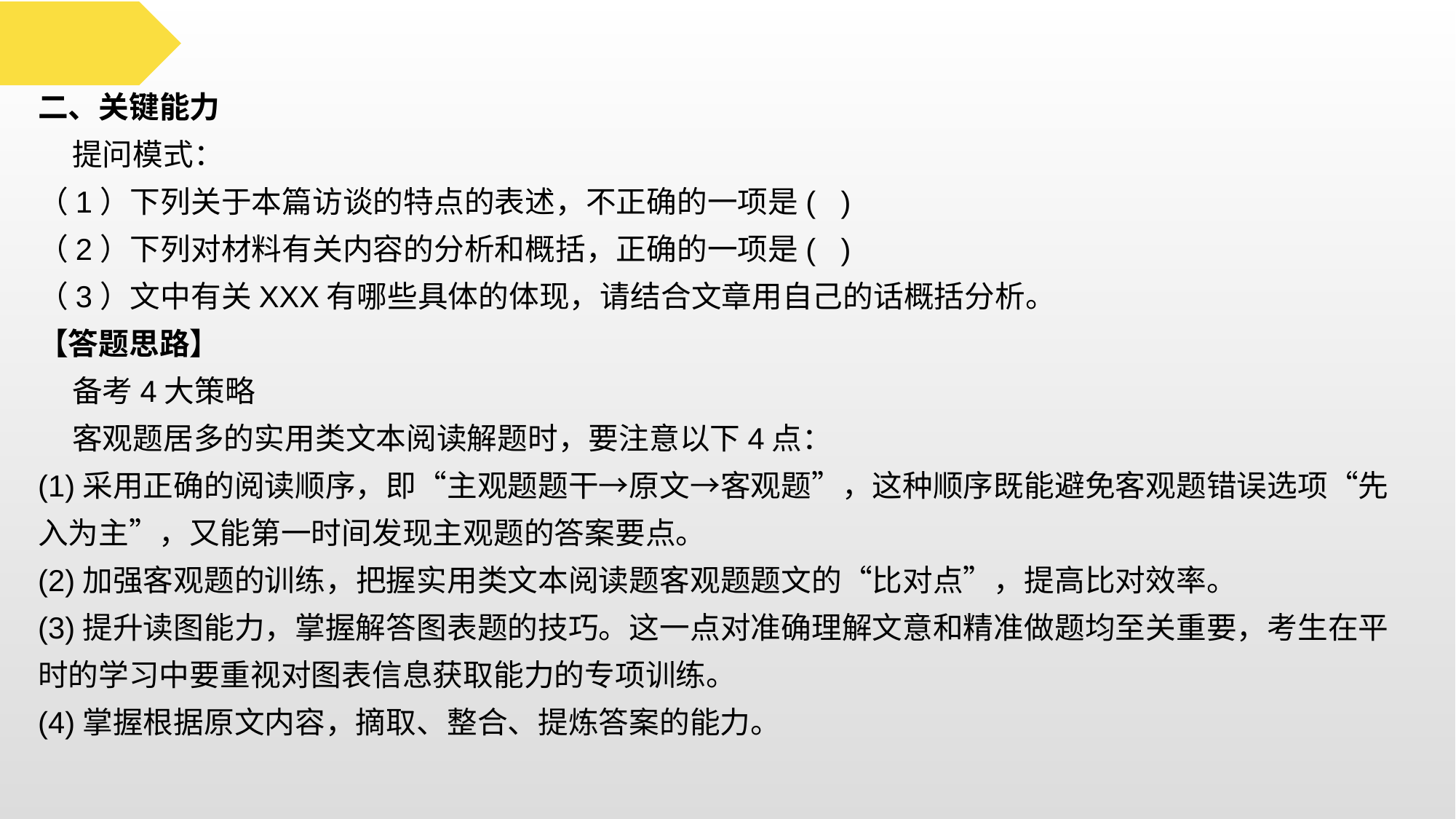

二、关键能力
    提问模式：
（1）下列关于本篇访谈的特点的表述，不正确的一项是(   )
（2）下列对材料有关内容的分析和概括，正确的一项是(   )
（3）文中有关XXX有哪些具体的体现，请结合文章用自己的话概括分析。
【答题思路】
    备考4大策略
    客观题居多的实用类文本阅读解题时，要注意以下4点：
(1)采用正确的阅读顺序，即“主观题题干→原文→客观题”，这种顺序既能避免客观题错误选项“先入为主”，又能第一时间发现主观题的答案要点。
(2)加强客观题的训练，把握实用类文本阅读题客观题题文的“比对点”，提高比对效率。
(3)提升读图能力，掌握解答图表题的技巧。这一点对准确理解文意和精准做题均至关重要，考生在平时的学习中要重视对图表信息获取能力的专项训练。
(4)掌握根据原文内容，摘取、整合、提炼答案的能力。